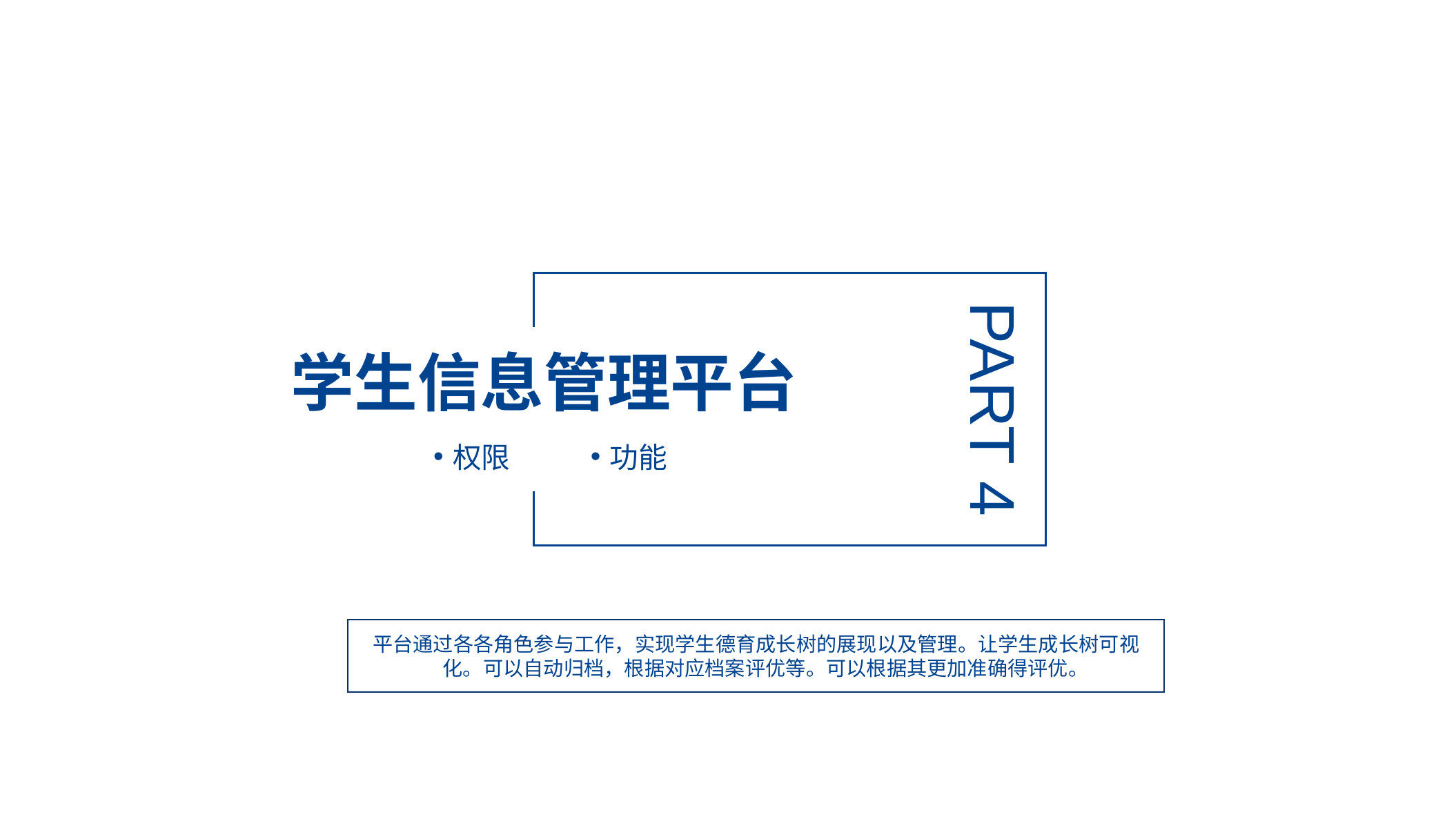

PART 4
学生信息管理平台
权限
功能
平台通过各各角色参与工作，实现学生德育成长树的展现以及管理。让学生成长树可视化。可以自动归档，根据对应档案评优等。可以根据其更加准确得评优。